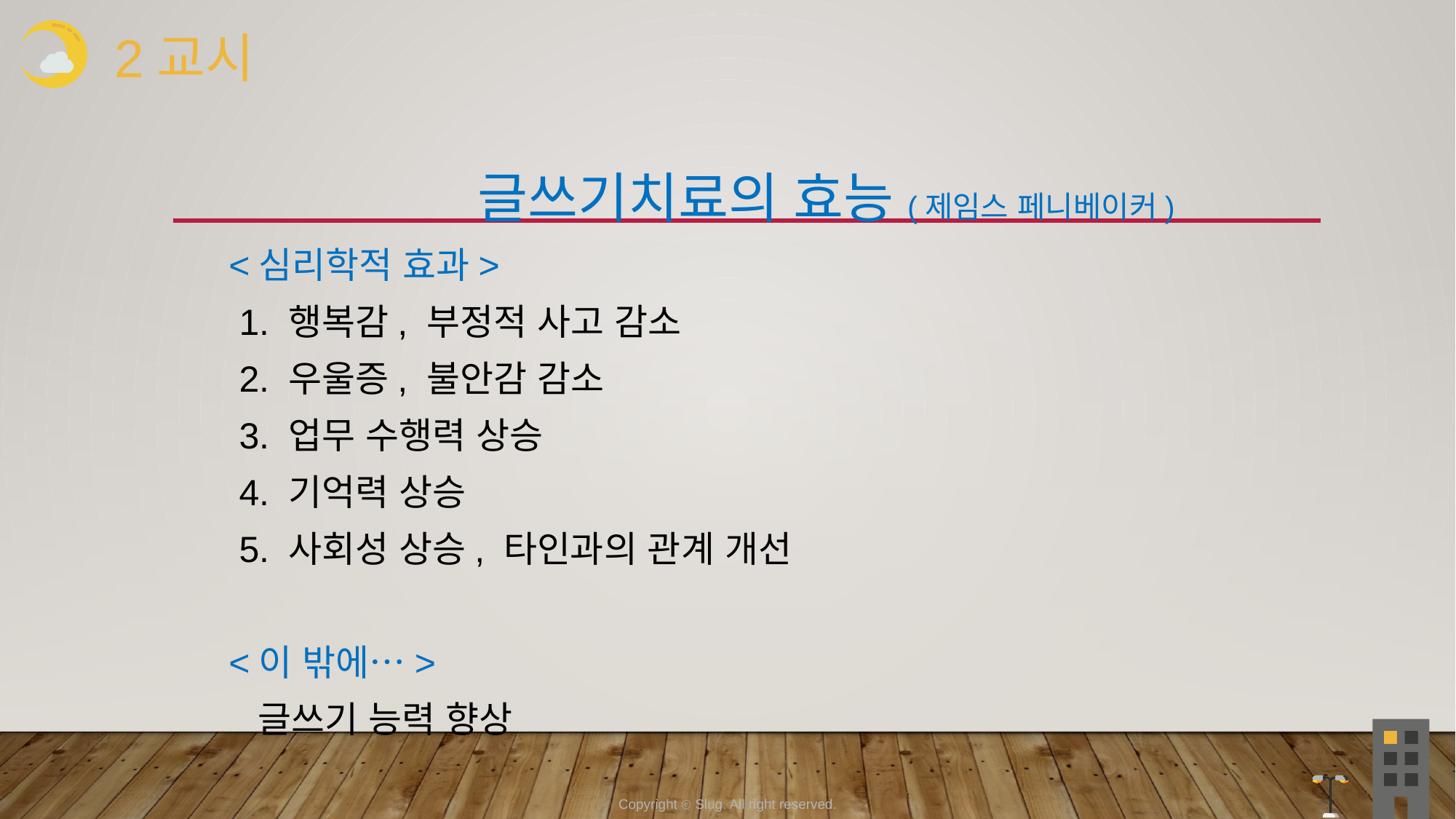

2교시

                     글쓰기치료의 효능(제임스 페니베이커)
  <심리학적 효과>
   1. 행복감, 부정적 사고 감소
   2. 우울증, 불안감 감소
   3. 업무 수행력 상승
   4. 기억력 상승
   5. 사회성 상승, 타인과의 관계 개선

  <이 밖에…>
    글쓰기 능력 향상

Copyright ⓒ Slug. All right reserved.